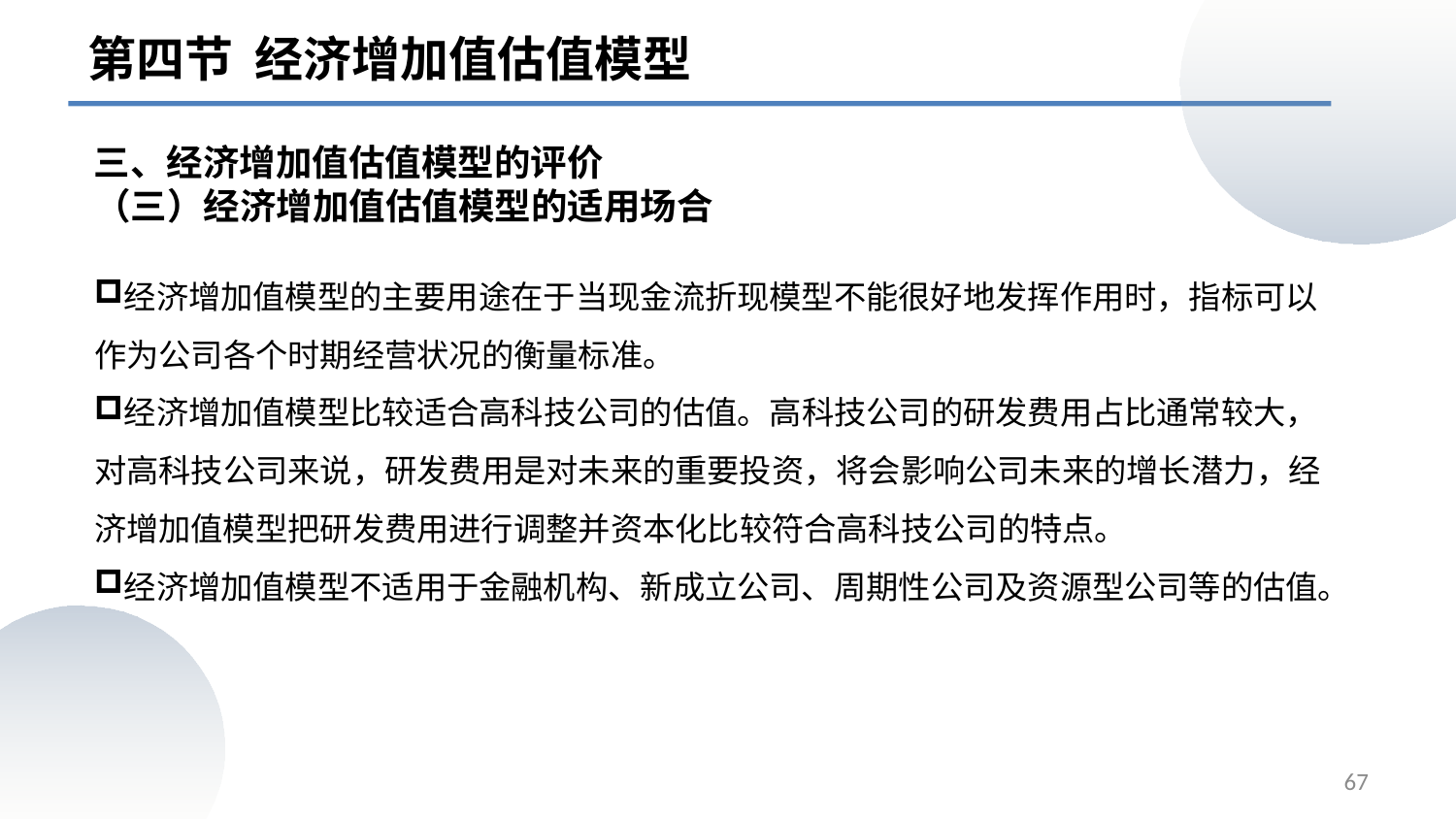

第四节  经济增加值估值模型
三、经济增加值估值模型的评价
# （三）经济增加值估值模型的适用场合
经济增加值模型的主要用途在于当现金流折现模型不能很好地发挥作用时，指标可以作为公司各个时期经营状况的衡量标准。
经济增加值模型比较适合高科技公司的估值。高科技公司的研发费用占比通常较大，对高科技公司来说，研发费用是对未来的重要投资，将会影响公司未来的增长潜力，经济增加值模型把研发费用进行调整并资本化比较符合高科技公司的特点。
经济增加值模型不适用于金融机构、新成立公司、周期性公司及资源型公司等的估值。

67